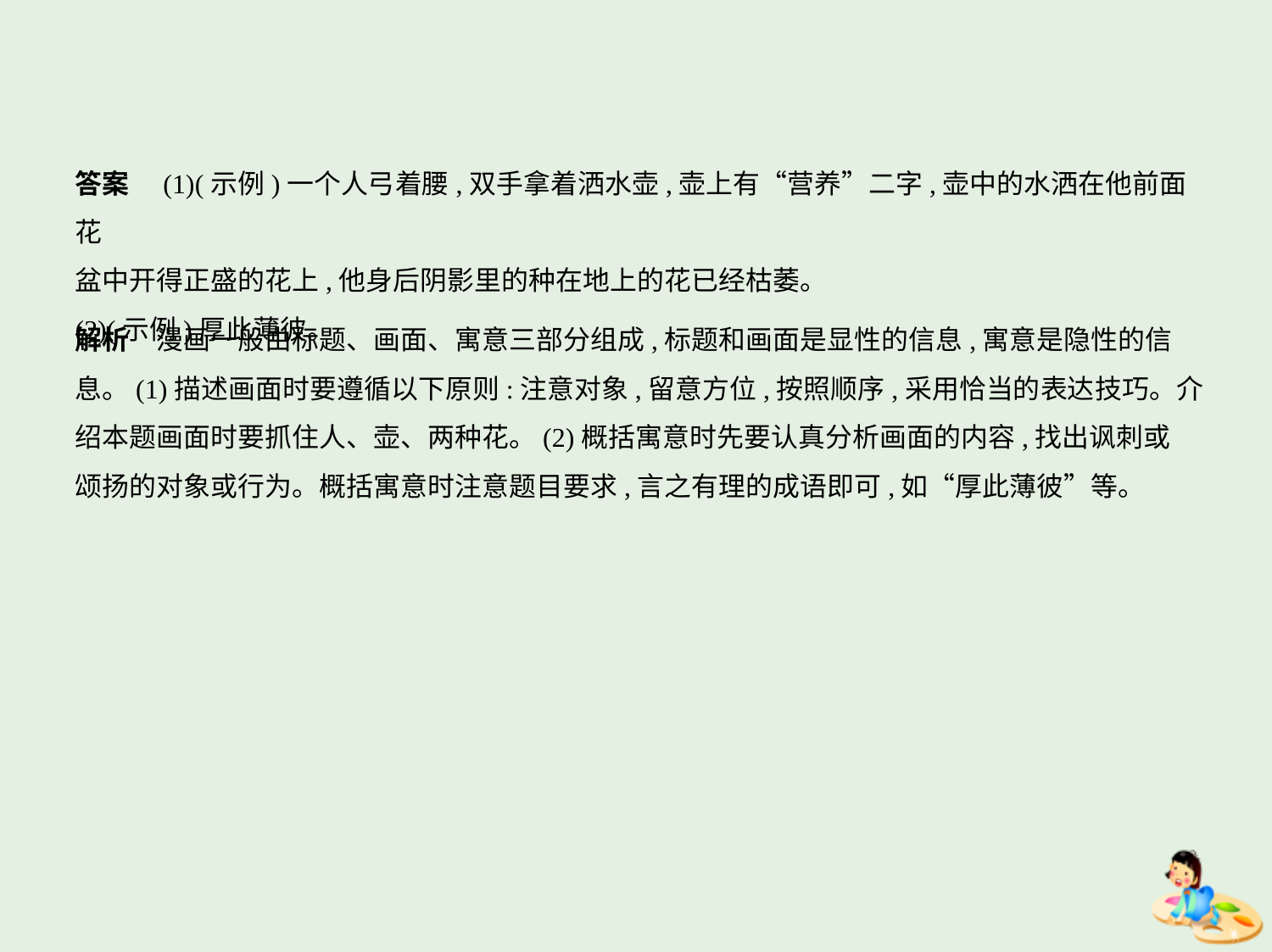

答案　(1)(示例)一个人弓着腰,双手拿着洒水壶,壶上有“营养”二字,壶中的水洒在他前面花
盆中开得正盛的花上,他身后阴影里的种在地上的花已经枯萎。
(2)(示例)厚此薄彼。
解析　漫画一般由标题、画面、寓意三部分组成,标题和画面是显性的信息,寓意是隐性的信
息。(1)描述画面时要遵循以下原则:注意对象,留意方位,按照顺序,采用恰当的表达技巧。介
绍本题画面时要抓住人、壶、两种花。(2)概括寓意时先要认真分析画面的内容,找出讽刺或
颂扬的对象或行为。概括寓意时注意题目要求,言之有理的成语即可,如“厚此薄彼”等。